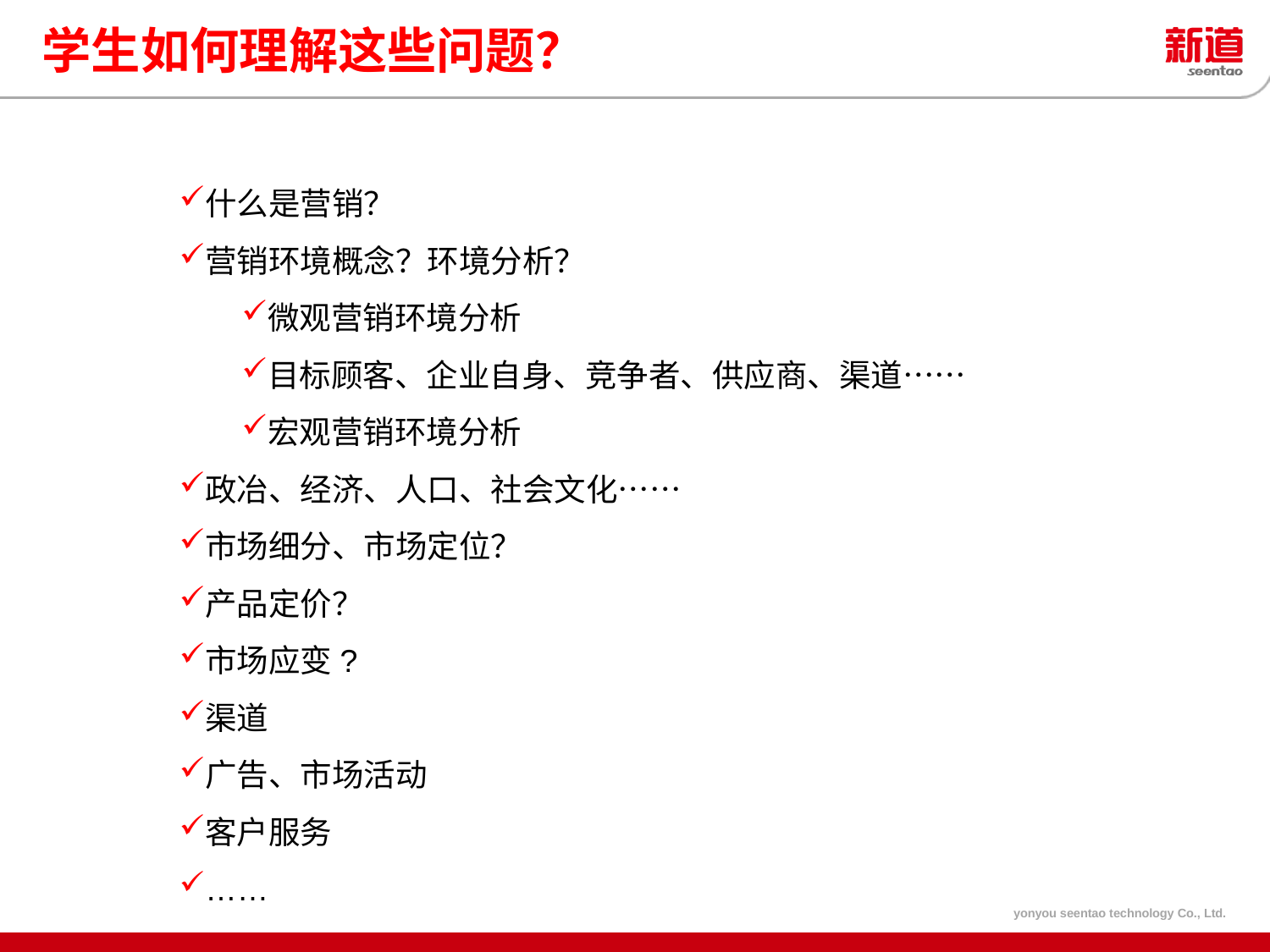

学生如何理解这些问题？
什么是营销？
营销环境概念？环境分析？
微观营销环境分析
目标顾客、企业自身、竞争者、供应商、渠道……
宏观营销环境分析
政冶、经济、人口、社会文化……
市场细分、市场定位？
产品定价？
市场应变?
渠道
广告、市场活动
客户服务
……